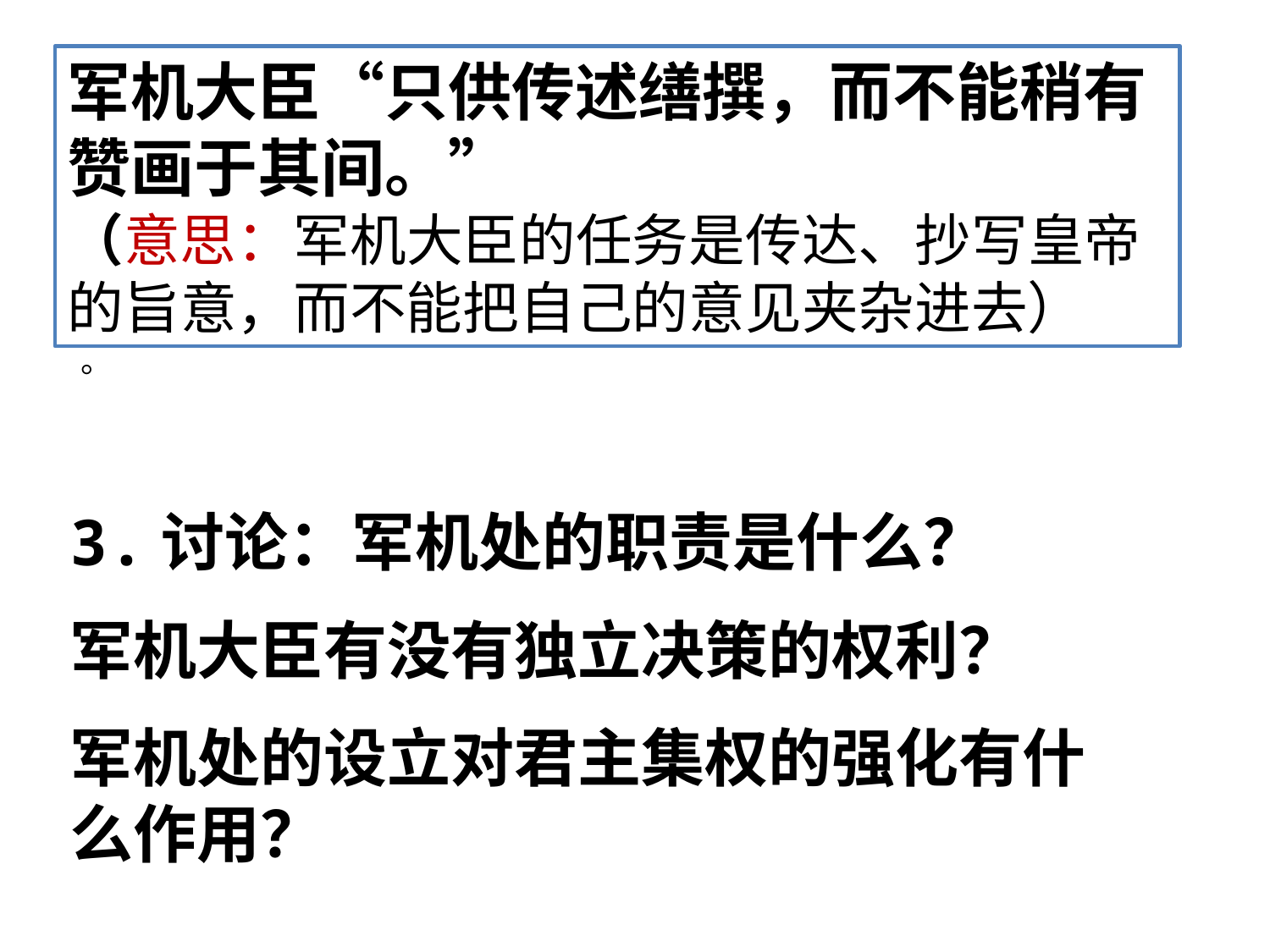

军机大臣“只供传述缮撰，而不能稍有赞画于其间。”
（意思：军机大臣的任务是传达、抄写皇帝的旨意，而不能把自己的意见夹杂进去）
。
3.讨论：军机处的职责是什么？
军机大臣有没有独立决策的权利？
军机处的设立对君主集权的强化有什么作用？